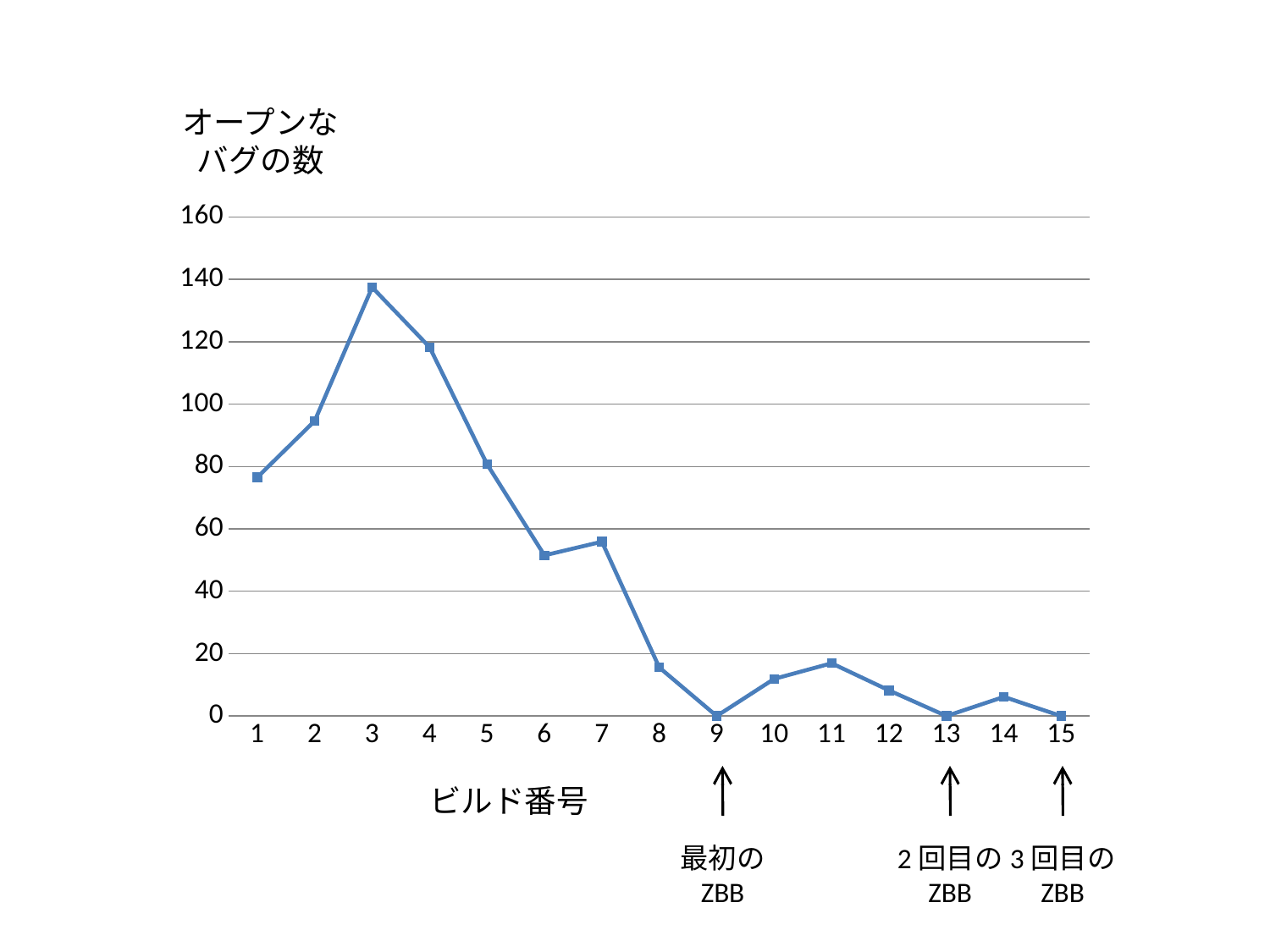

オープンな
バグの数
ビルド番号
最初の
ZBB
2回目の
ZBB
3回目の
ZBB

### Chart

| Category |  |
|---|---|